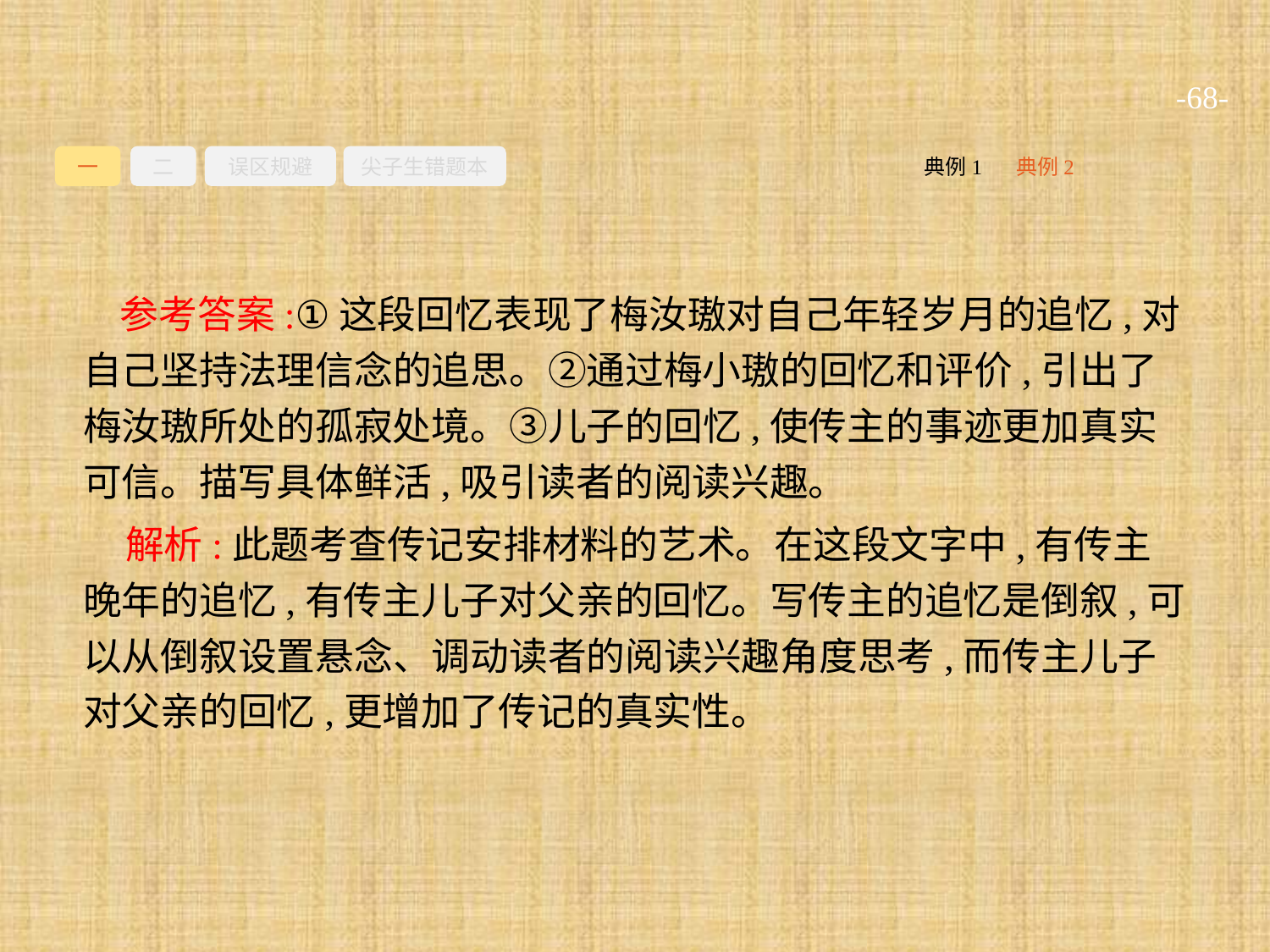

-68-
一
二
误区规避
尖子生错题本
典例2
典例1
参考答案:①这段回忆表现了梅汝璈对自己年轻岁月的追忆,对自己坚持法理信念的追思。②通过梅小璈的回忆和评价,引出了梅汝璈所处的孤寂处境。③儿子的回忆,使传主的事迹更加真实可信。描写具体鲜活,吸引读者的阅读兴趣。
解析:此题考查传记安排材料的艺术。在这段文字中,有传主晚年的追忆,有传主儿子对父亲的回忆。写传主的追忆是倒叙,可以从倒叙设置悬念、调动读者的阅读兴趣角度思考,而传主儿子对父亲的回忆,更增加了传记的真实性。